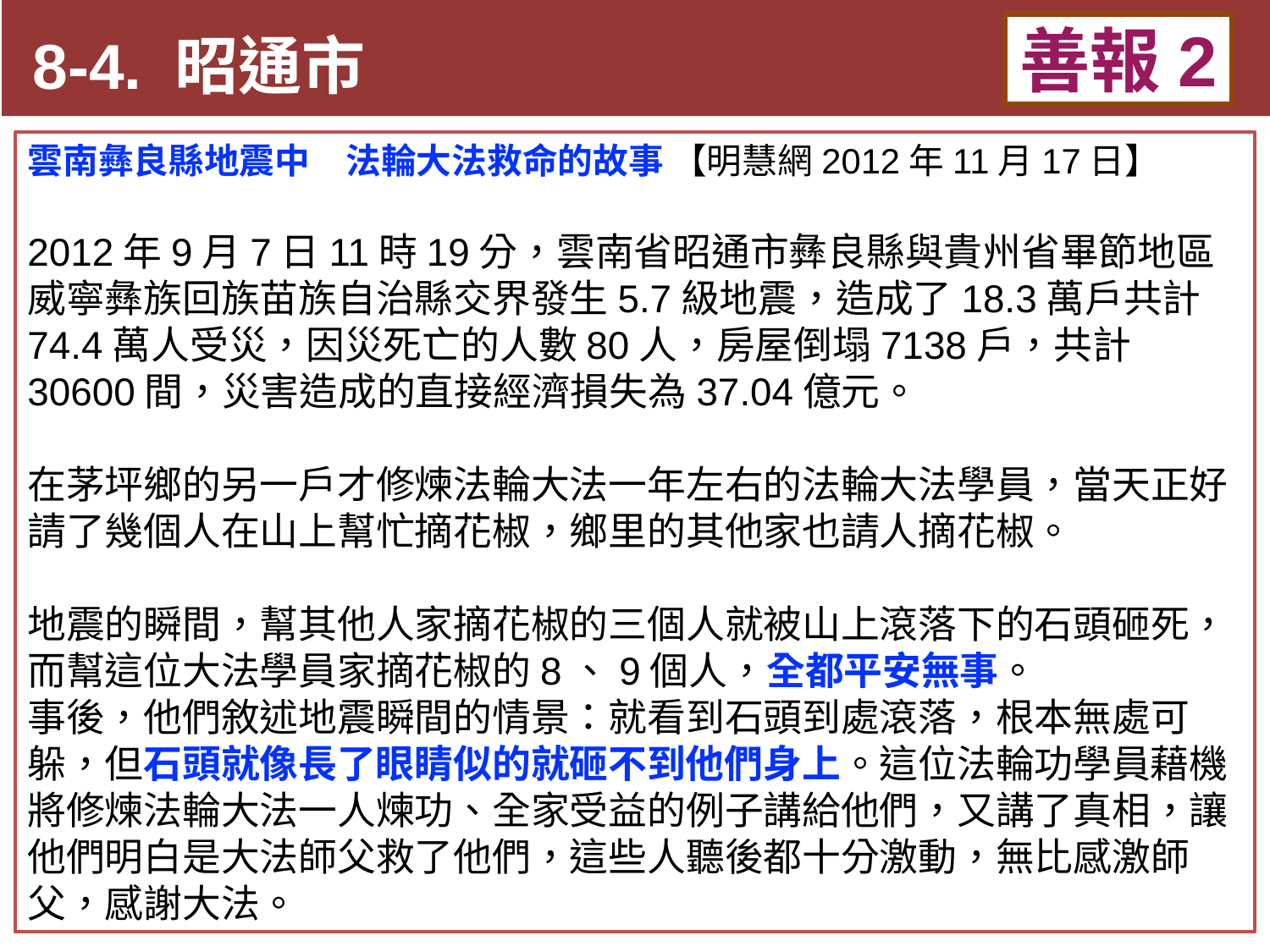

8-4. 昭通市
善報2
11-3. XX市官員惡報實例
雲南彝良縣地震中　法輪大法救命的故事 【明慧網2012年11月17日】

2012年9月7日11時19分，雲南省昭通市彝良縣與貴州省畢節地區威寧彝族回族苗族自治縣交界發生5.7級地震，造成了18.3萬戶共計74.4萬人受災，因災死亡的人數80人，房屋倒塌7138戶，共計30600間，災害造成的直接經濟損失為37.04億元。

在茅坪鄉的另一戶才修煉法輪大法一年左右的法輪大法學員，當天正好請了幾個人在山上幫忙摘花椒，鄉里的其他家也請人摘花椒。

地震的瞬間，幫其他人家摘花椒的三個人就被山上滾落下的石頭砸死，而幫這位大法學員家摘花椒的8、9個人，全都平安無事。
事後，他們敘述地震瞬間的情景：就看到石頭到處滾落，根本無處可躲，但石頭就像長了眼睛似的就砸不到他們身上。這位法輪功學員藉機將修煉法輪大法一人煉功、全家受益的例子講給他們，又講了真相，讓他們明白是大法師父救了他們，這些人聽後都十分激動，無比感激師父，感謝大法。